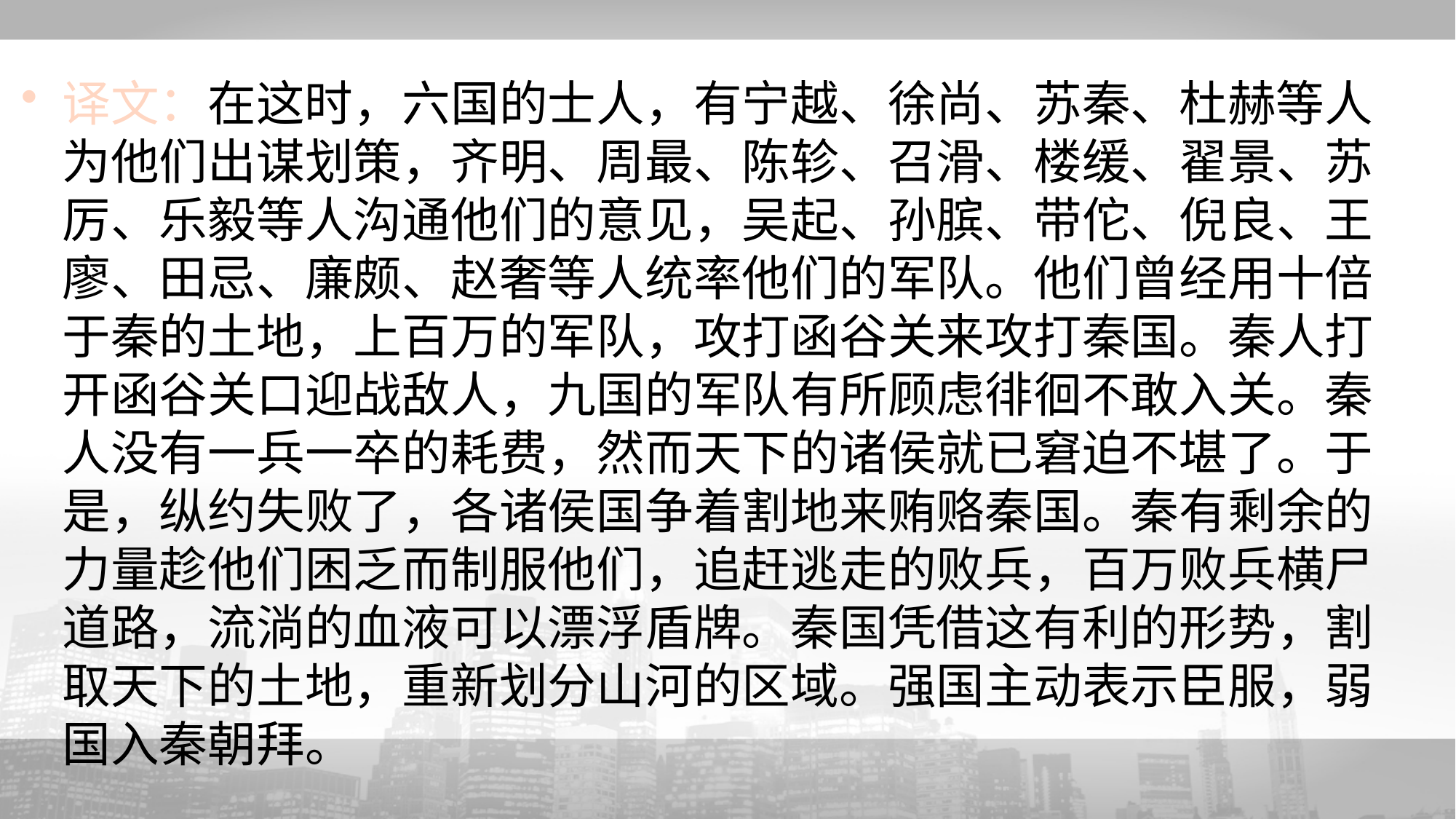

译文：在这时，六国的士人，有宁越、徐尚、苏秦、杜赫等人为他们出谋划策，齐明、周最、陈轸、召滑、楼缓、翟景、苏厉、乐毅等人沟通他们的意见，吴起、孙膑、带佗、倪良、王廖、田忌、廉颇、赵奢等人统率他们的军队。他们曾经用十倍于秦的土地，上百万的军队，攻打函谷关来攻打秦国。秦人打开函谷关口迎战敌人，九国的军队有所顾虑徘徊不敢入关。秦人没有一兵一卒的耗费，然而天下的诸侯就已窘迫不堪了。于是，纵约失败了，各诸侯国争着割地来贿赂秦国。秦有剩余的力量趁他们困乏而制服他们，追赶逃走的败兵，百万败兵横尸道路，流淌的血液可以漂浮盾牌。秦国凭借这有利的形势，割取天下的土地，重新划分山河的区域。强国主动表示臣服，弱国入秦朝拜。